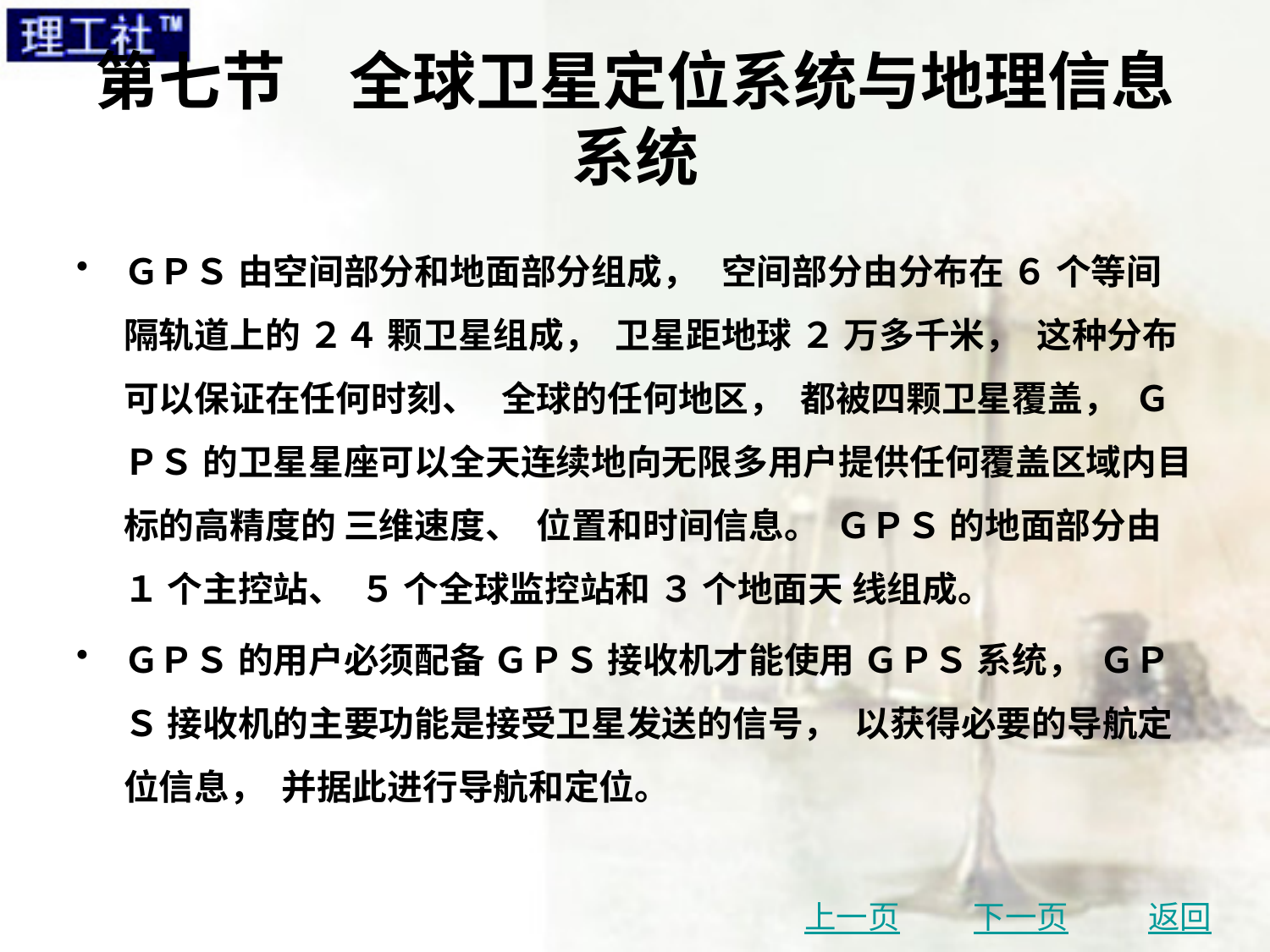

# 第七节　全球卫星定位系统与地理信息系统
ＧＰＳ 由空间部分和地面部分组成，   空间部分由分布在 ６ 个等间隔轨道上的 ２４ 颗卫星组成，  卫星距地球 ２ 万多千米，  这种分布可以保证在任何时刻、   全球的任何地区，  都被四颗卫星覆盖，  ＧＰＳ 的卫星星座可以全天连续地向无限多用户提供任何覆盖区域内目标的高精度的 三维速度、  位置和时间信息。  ＧＰＳ 的地面部分由 １ 个主控站、  ５ 个全球监控站和 ３ 个地面天 线组成。
ＧＰＳ 的用户必须配备 ＧＰＳ 接收机才能使用 ＧＰＳ 系统，  ＧＰＳ 接收机的主要功能是接受卫星发送的信号，  以获得必要的导航定位信息，  并据此进行导航和定位。

上一页
下一页
返回